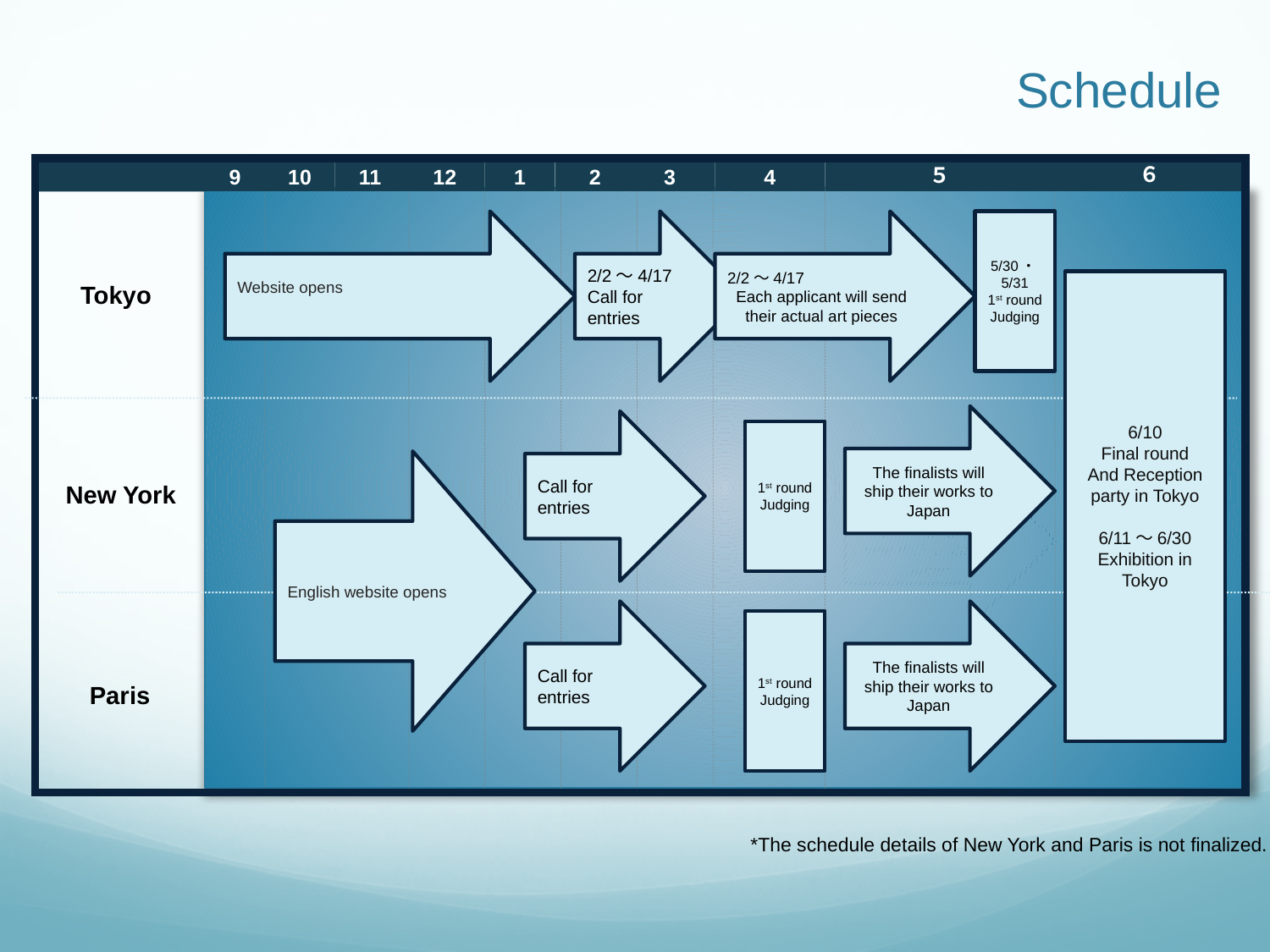

# Schedule
６

５
9
10
11
12
1
2
3
4

Tokyo
New York
Website opens

2/2～4/17
Call for entries
2/2～4/17
Each applicant will send  their actual art pieces
5/30・5/31
1st round Judging
6/10
Final round
And Reception party in Tokyo

6/11～6/30
Exhibition in Tokyo
Call for entries
1st round Judging
English website opens
Call for entries
The finalists will ship their works to Japan
1st round Judging
The finalists will ship their works to Japan
～●/●
The finalists will ship their works to Japan
Paris
*The schedule details of New York and Paris is not finalized.